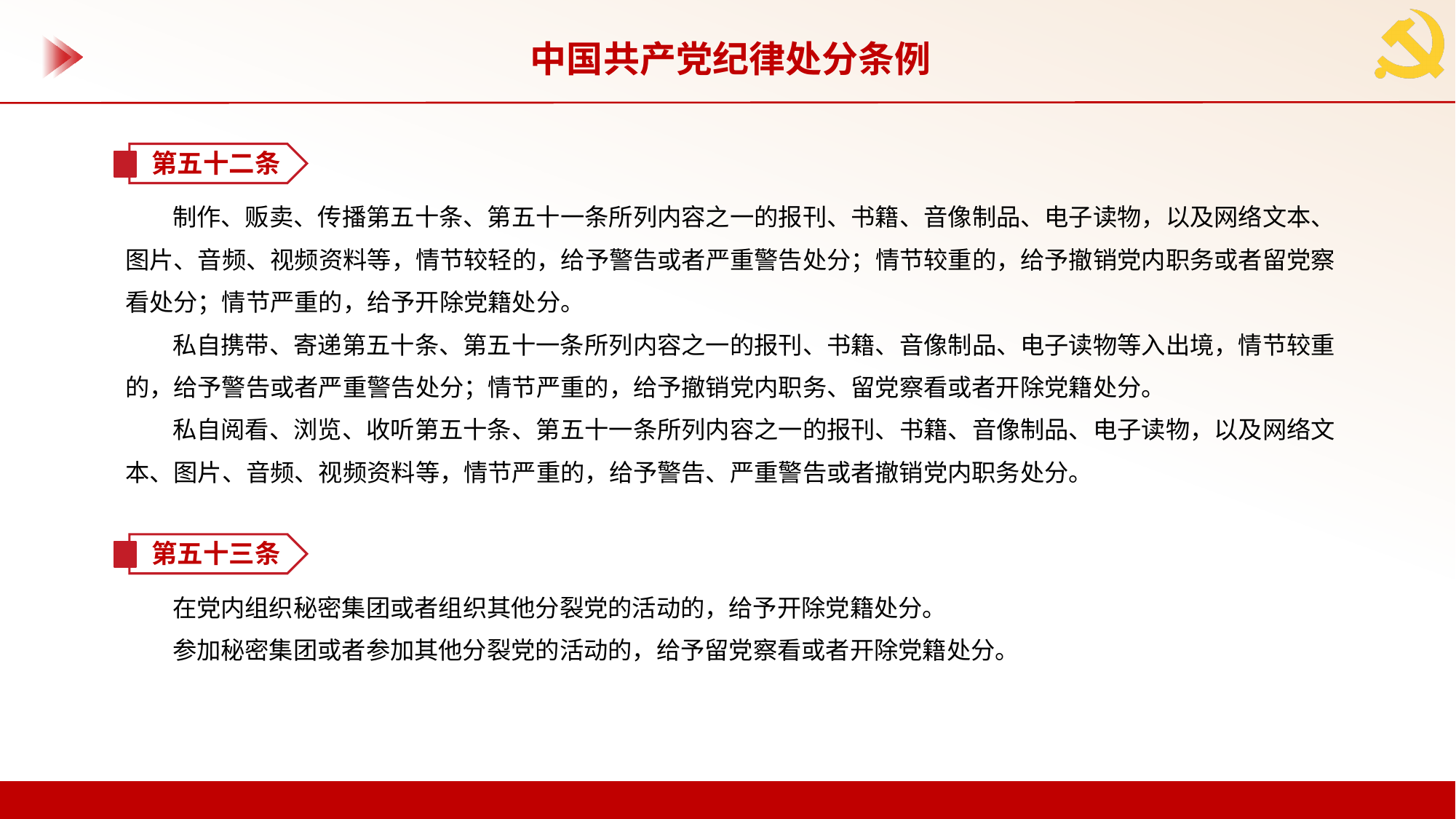

中国共产党纪律处分条例
第五十二条

制作、贩卖、传播第五十条、第五十一条所列内容之一的报刊、书籍、音像制品、电子读物，以及网络文本、图片、音频、视频资料等，情节较轻的，给予警告或者严重警告处分；情节较重的，给予撤销党内职务或者留党察看处分；情节严重的，给予开除党籍处分。
私自携带、寄递第五十条、第五十一条所列内容之一的报刊、书籍、音像制品、电子读物等入出境，情节较重的，给予警告或者严重警告处分；情节严重的，给予撤销党内职务、留党察看或者开除党籍处分。
私自阅看、浏览、收听第五十条、第五十一条所列内容之一的报刊、书籍、音像制品、电子读物，以及网络文本、图片、音频、视频资料等，情节严重的，给予警告、严重警告或者撤销党内职务处分。
第五十三条

在党内组织秘密集团或者组织其他分裂党的活动的，给予开除党籍处分。
参加秘密集团或者参加其他分裂党的活动的，给予留党察看或者开除党籍处分。